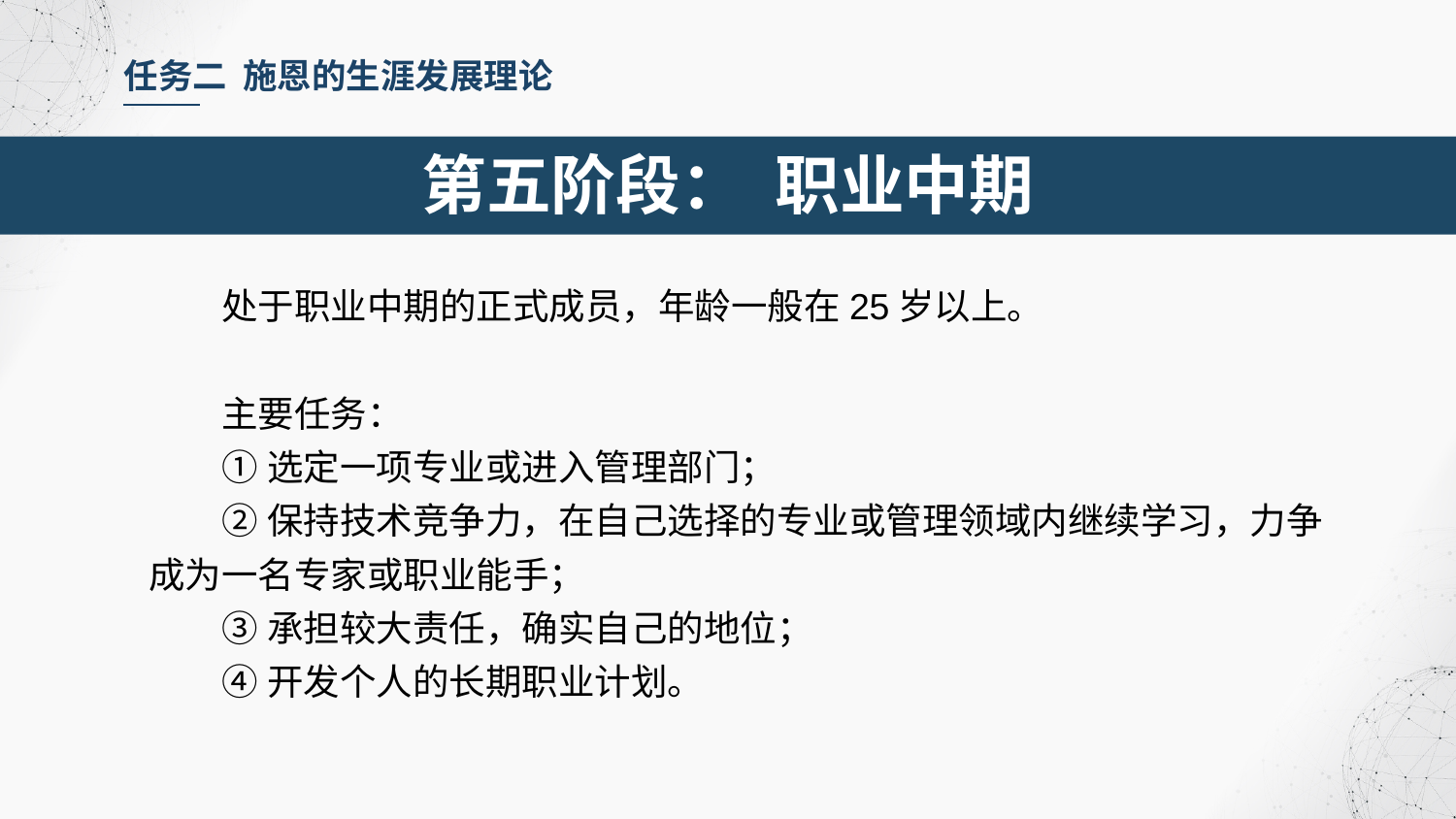

任务二  施恩的生涯发展理论

第五阶段：  职业中期
处于职业中期的正式成员，年龄一般在25岁以上。

主要任务：
①选定一项专业或进入管理部门；
②保持技术竞争力，在自己选择的专业或管理领域内继续学习，力争成为一名专家或职业能手；
③承担较大责任，确实自己的地位；
④开发个人的长期职业计划。